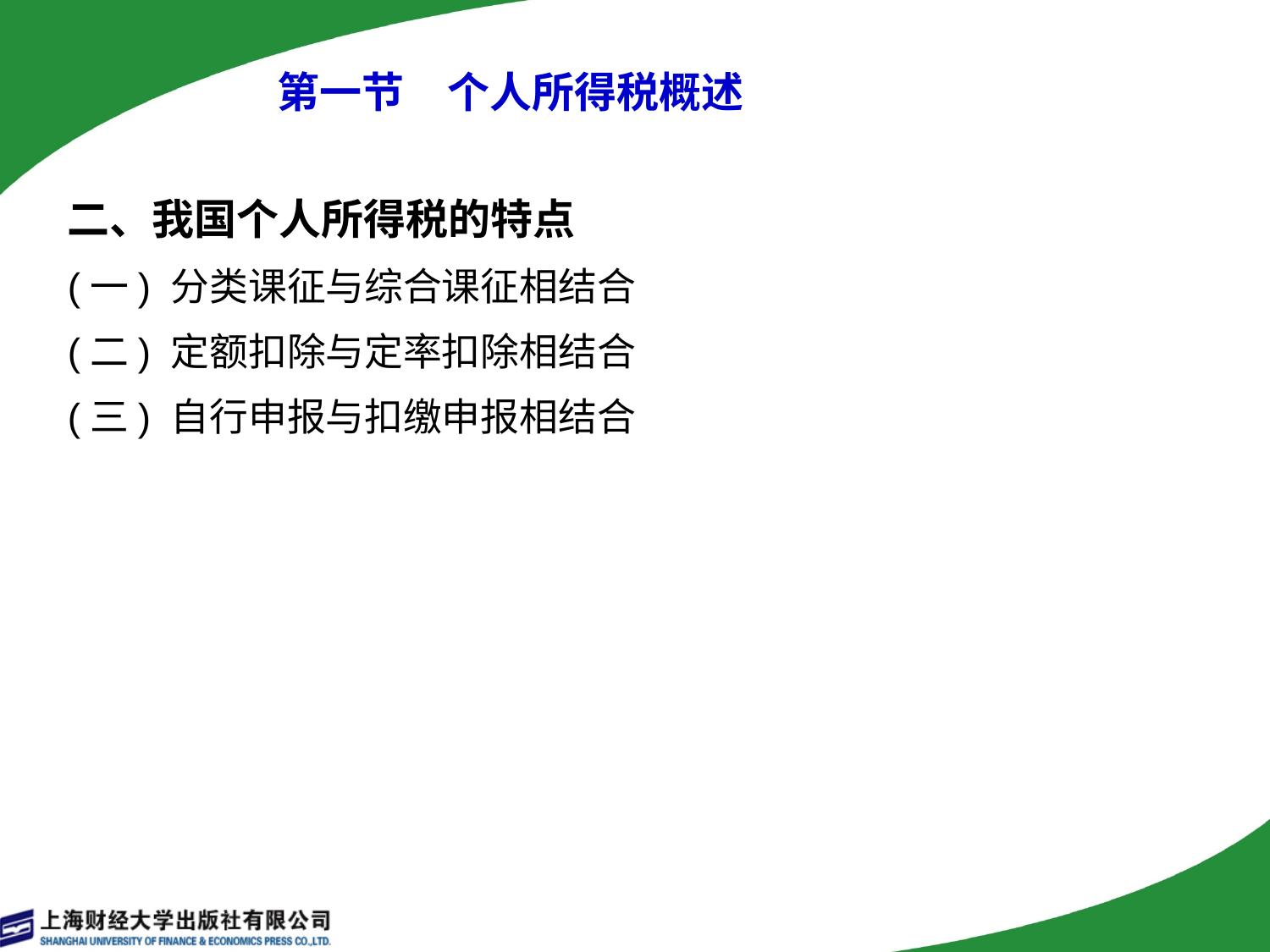

# 第一节　个人所得税概述
二、我国个人所得税的特点
(一) 分类课征与综合课征相结合
(二) 定额扣除与定率扣除相结合
(三) 自行申报与扣缴申报相结合